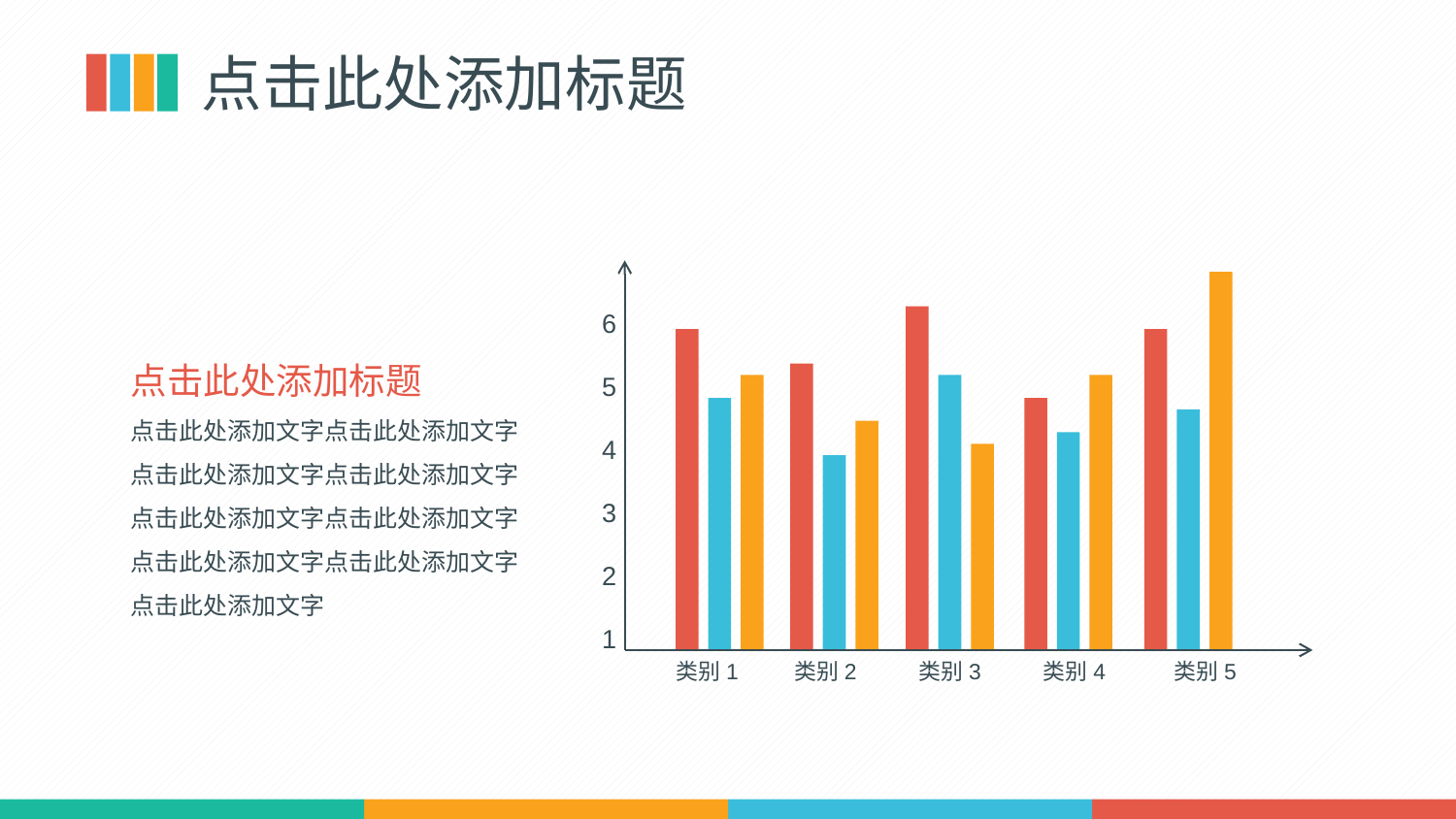

6

5

4

3

2

1

点击此处添加标题
点击此处添加文字点击此处添加文字
点击此处添加文字点击此处添加文字
点击此处添加文字点击此处添加文字
点击此处添加文字点击此处添加文字
点击此处添加文字

类别1        类别2         类别3         类别4          类别5